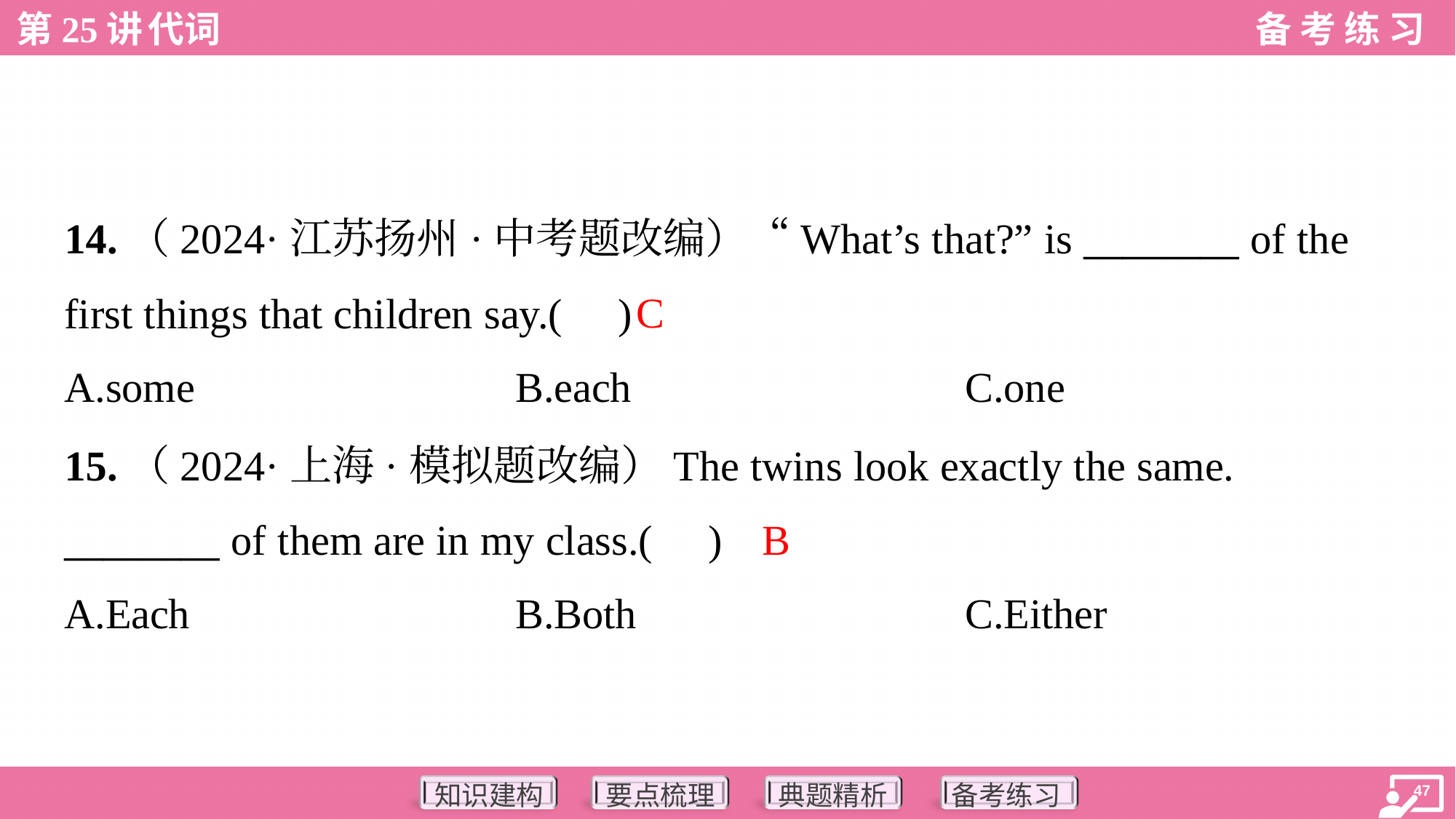

14.（2024·江苏扬州·中考题改编）“What’s that?” is ________ of the
first things that children say.(     )
C
A.some	B.each	C.one
15.（2024·上海·模拟题改编）The twins look exactly the same.
________ of them are in my class.(     )
B
A.Each	B.Both	C.Either